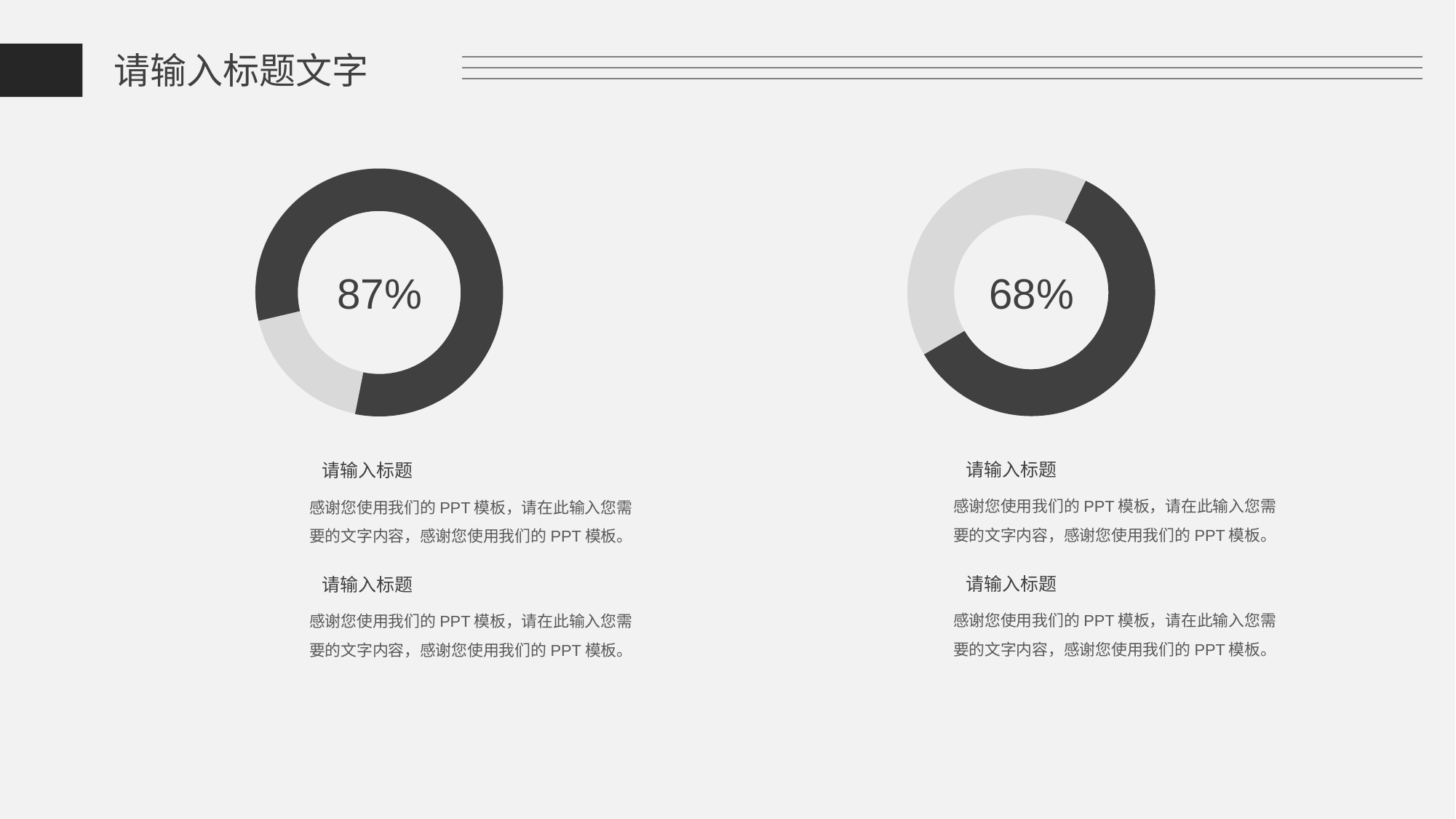

请输入标题文字

68%
87%
请输入标题
请输入标题
感谢您使用我们的PPT模板，请在此输入您需要的文字内容，感谢您使用我们的PPT模板。
感谢您使用我们的PPT模板，请在此输入您需要的文字内容，感谢您使用我们的PPT模板。
请输入标题
请输入标题
感谢您使用我们的PPT模板，请在此输入您需要的文字内容，感谢您使用我们的PPT模板。
感谢您使用我们的PPT模板，请在此输入您需要的文字内容，感谢您使用我们的PPT模板。